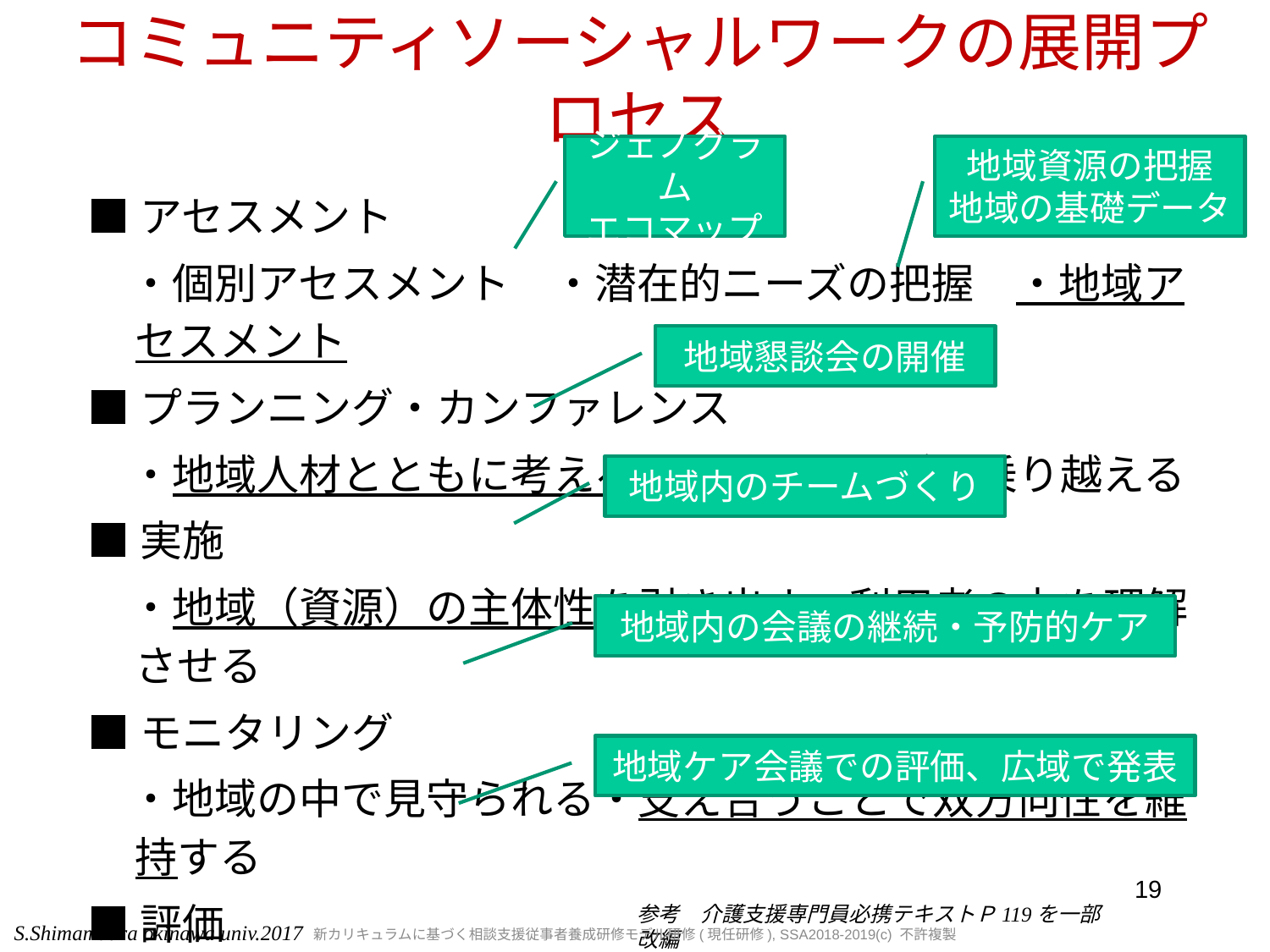

# コミュニティソーシャルワークの展開プロセス
ジェノグラム
エコマップ
地域資源の把握
地域の基礎データ
■アセスメント
　・個別アセスメント　・潜在的ニーズの把握　・地域アセスメント
■プランニング・カンファレンス
　・地域人材とともに考える　・地域のエゴを乗り越える
■実施
　・地域（資源）の主体性を引き出す・利用者の力を理解させる
■モニタリング
　・地域の中で見守られる・支え合うことで双方向性を維持する
■評価
　・ケア会議での次に向けた検討・他地域から「良い評価」
地域懇談会の開催
地域内のチームづくり
地域内の会議の継続・予防的ケア
地域ケア会議での評価、広域で発表
19
参考　介護支援専門員必携テキストＰ119を一部改編
S.Shimamaura okinawa univ.2017
新カリキュラムに基づく相談支援従事者養成研修モデル研修(現任研修), SSA2018-2019(c) 不許複製